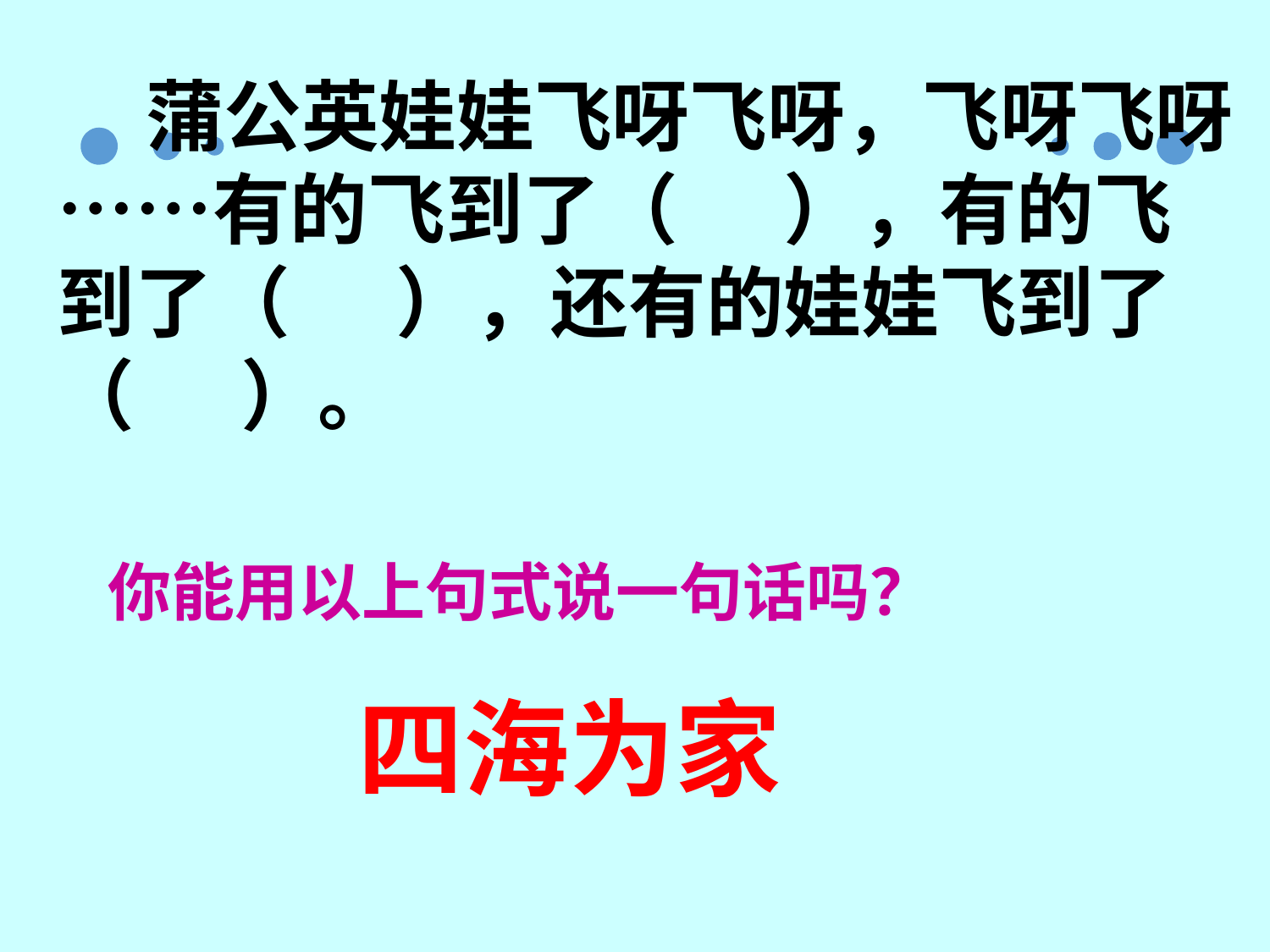

蒲公英娃娃飞呀飞呀，飞呀飞呀……有的飞到了（      ），有的飞到了（      ），还有的娃娃飞到了（      ）。
你能用以上句式说一句话吗？
四海为家